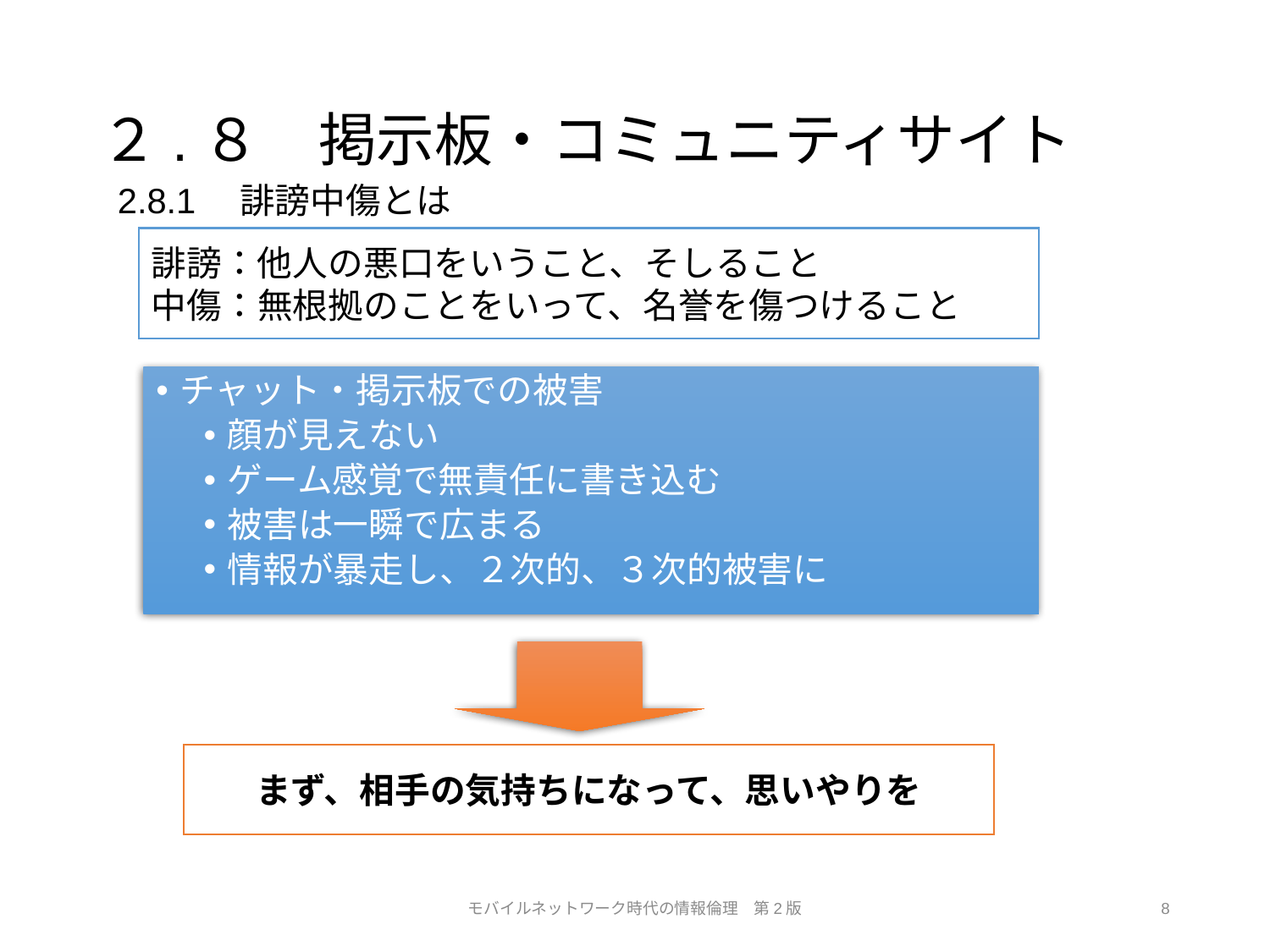

# ２.８　掲示板・コミュニティサイト
2.8.1　誹謗中傷とは
誹謗：他人の悪口をいうこと、そしること
中傷：無根拠のことをいって、名誉を傷つけること
チャット・掲示板での被害
顔が見えない
ゲーム感覚で無責任に書き込む
被害は一瞬で広まる
情報が暴走し、２次的、３次的被害に

まず、相手の気持ちになって、思いやりを
モバイルネットワーク時代の情報倫理　第2版
8